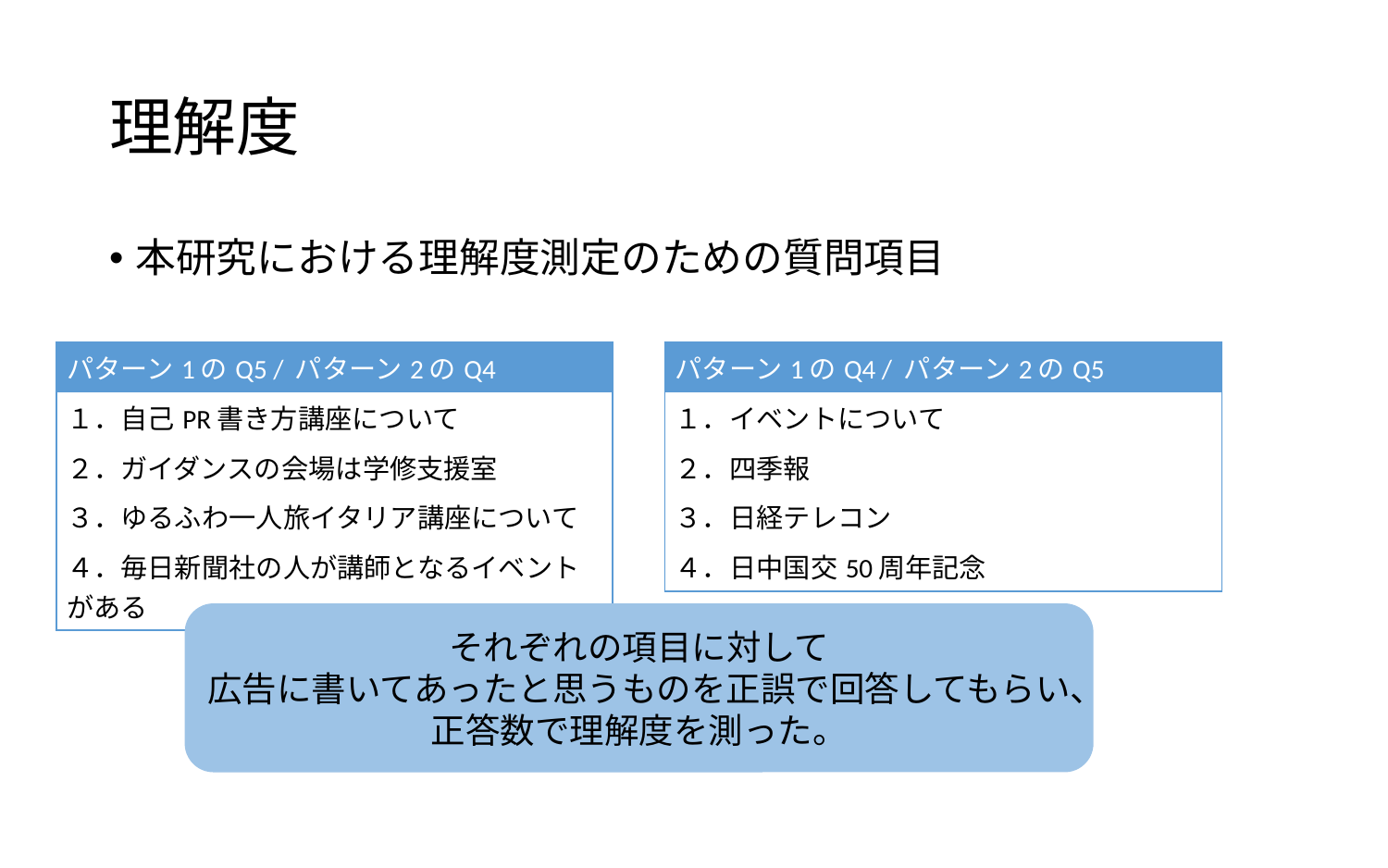

# 理解度
本研究における理解度測定のための質問項目

| パターン1のQ5 / パターン2のQ4 |
| --- |
| １．自己PR書き方講座について |
| ２．ガイダンスの会場は学修支援室 |
| ３．ゆるふわ一人旅イタリア講座について |
| ４．毎日新聞社の人が講師となるイベントがある |
| パターン1のQ4 / パターン2のQ5 |
| --- |
| １．イベントについて |
| ２．四季報 |
| ３．日経テレコン |
| ４．日中国交50周年記念 |
それぞれの項目に対して
広告に書いてあったと思うものを正誤で回答してもらい、
正答数で理解度を測った。